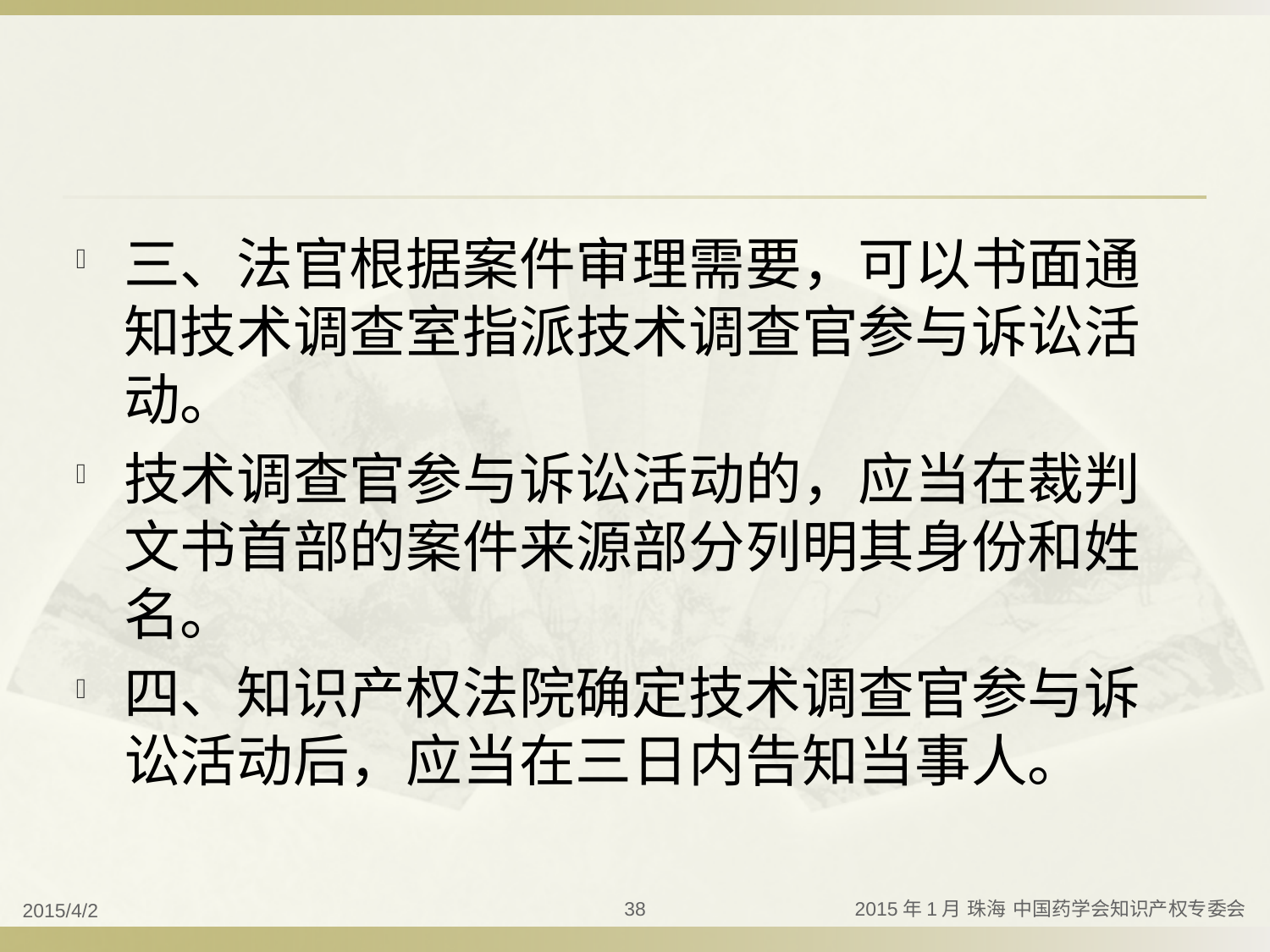

#
三、法官根据案件审理需要，可以书面通知技术调查室指派技术调查官参与诉讼活动。
技术调查官参与诉讼活动的，应当在裁判文书首部的案件来源部分列明其身份和姓名。
四、知识产权法院确定技术调查官参与诉讼活动后，应当在三日内告知当事人。

2015/4/2
38
2015年1月 珠海 中国药学会知识产权专委会